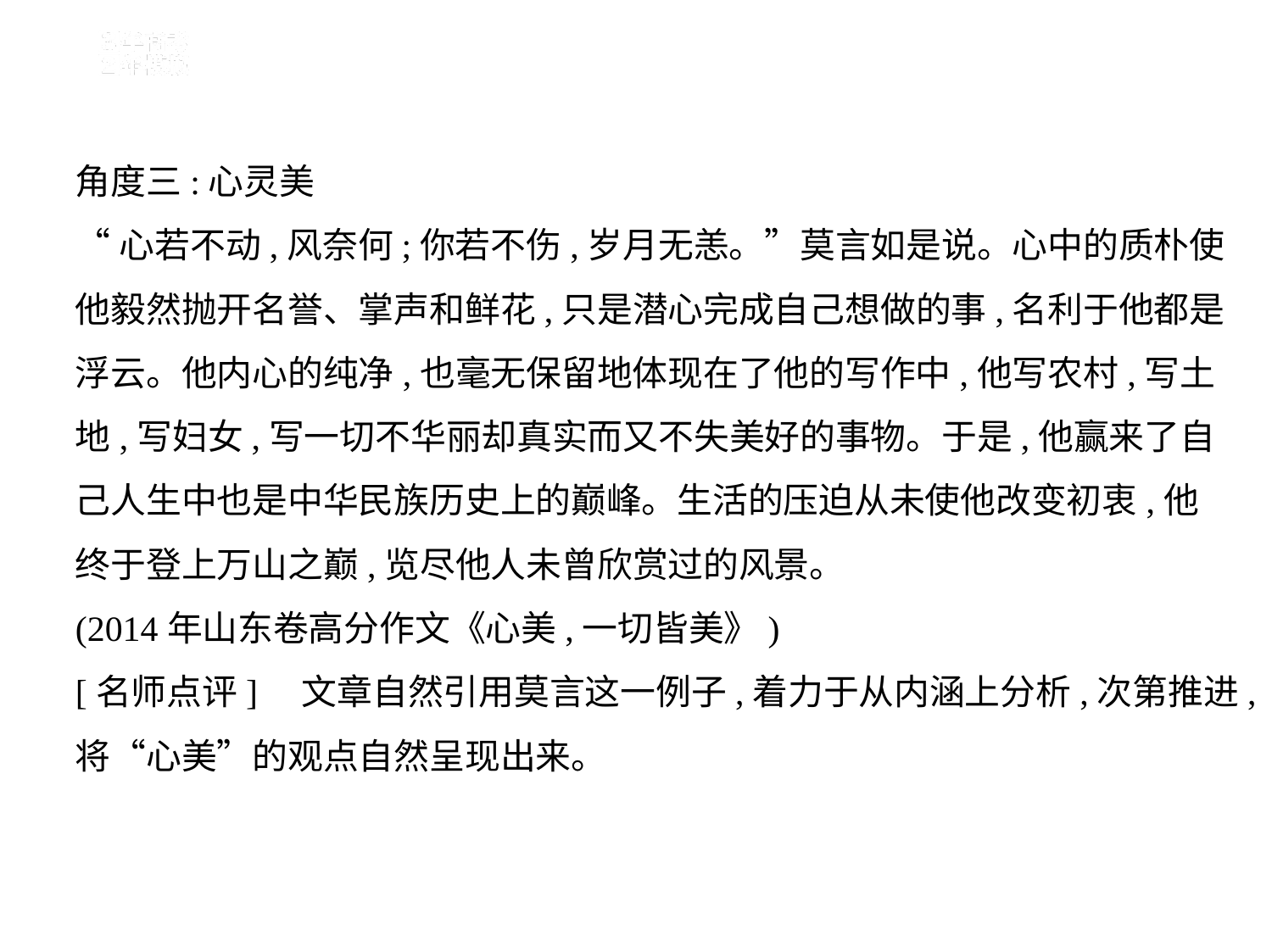

角度三:心灵美
“心若不动,风奈何;你若不伤,岁月无恙。”莫言如是说。心中的质朴使
他毅然抛开名誉、掌声和鲜花,只是潜心完成自己想做的事,名利于他都是
浮云。他内心的纯净,也毫无保留地体现在了他的写作中,他写农村,写土
地,写妇女,写一切不华丽却真实而又不失美好的事物。于是,他赢来了自
己人生中也是中华民族历史上的巅峰。生活的压迫从未使他改变初衷,他
终于登上万山之巅,览尽他人未曾欣赏过的风景。
(2014年山东卷高分作文《心美,一切皆美》)
[名师点评]　文章自然引用莫言这一例子,着力于从内涵上分析,次第推进,
将“心美”的观点自然呈现出来。